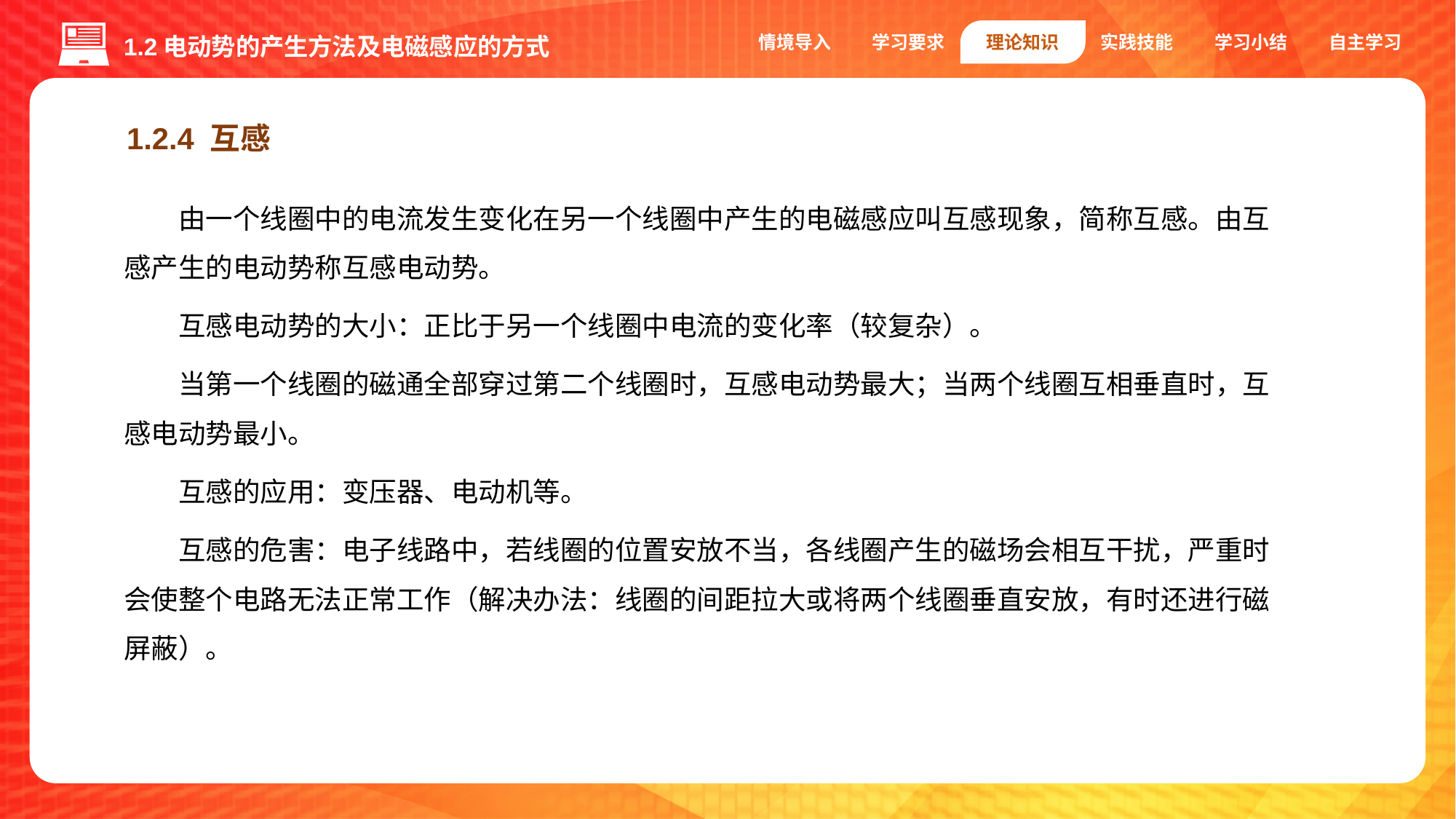

情境导入
学习要求
理论知识
实践技能
学习小结
自主学习

1.2电动势的产生方法及电磁感应的方式
1.2.4 互感
由一个线圈中的电流发生变化在另一个线圈中产生的电磁感应叫互感现象，简称互感。由互感产生的电动势称互感电动势。
互感电动势的大小：正比于另一个线圈中电流的变化率（较复杂）。
当第一个线圈的磁通全部穿过第二个线圈时，互感电动势最大；当两个线圈互相垂直时，互感电动势最小。
互感的应用：变压器、电动机等。
互感的危害：电子线路中，若线圈的位置安放不当，各线圈产生的磁场会相互干扰，严重时会使整个电路无法正常工作（解决办法：线圈的间距拉大或将两个线圈垂直安放，有时还进行磁屏蔽）。